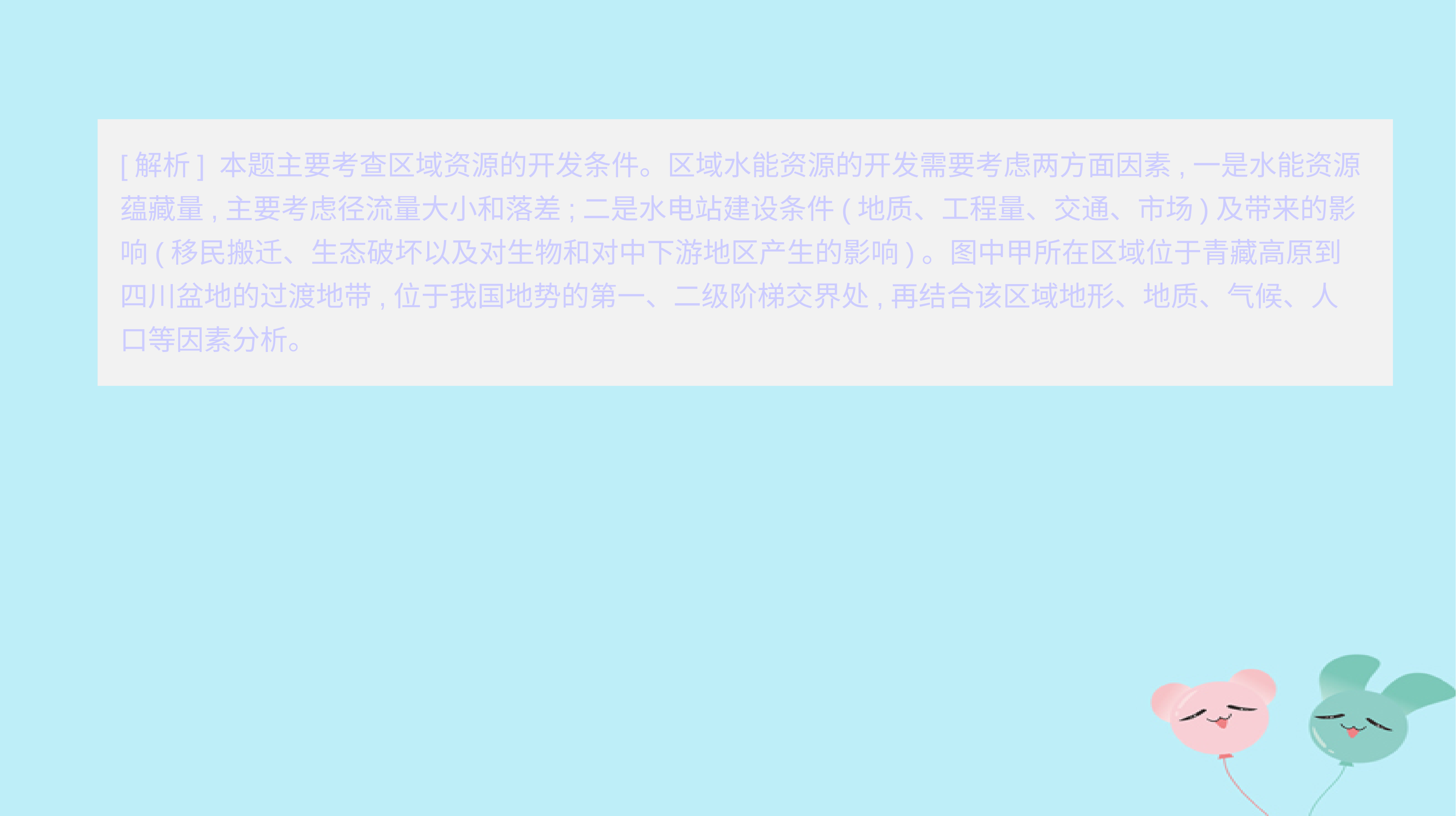

[解析] 本题主要考查区域资源的开发条件。区域水能资源的开发需要考虑两方面因素,一是水能资源蕴藏量,主要考虑径流量大小和落差;二是水电站建设条件(地质、工程量、交通、市场)及带来的影响(移民搬迁、生态破坏以及对生物和对中下游地区产生的影响)。图中甲所在区域位于青藏高原到四川盆地的过渡地带,位于我国地势的第一、二级阶梯交界处,再结合该区域地形、地质、气候、人口等因素分析。